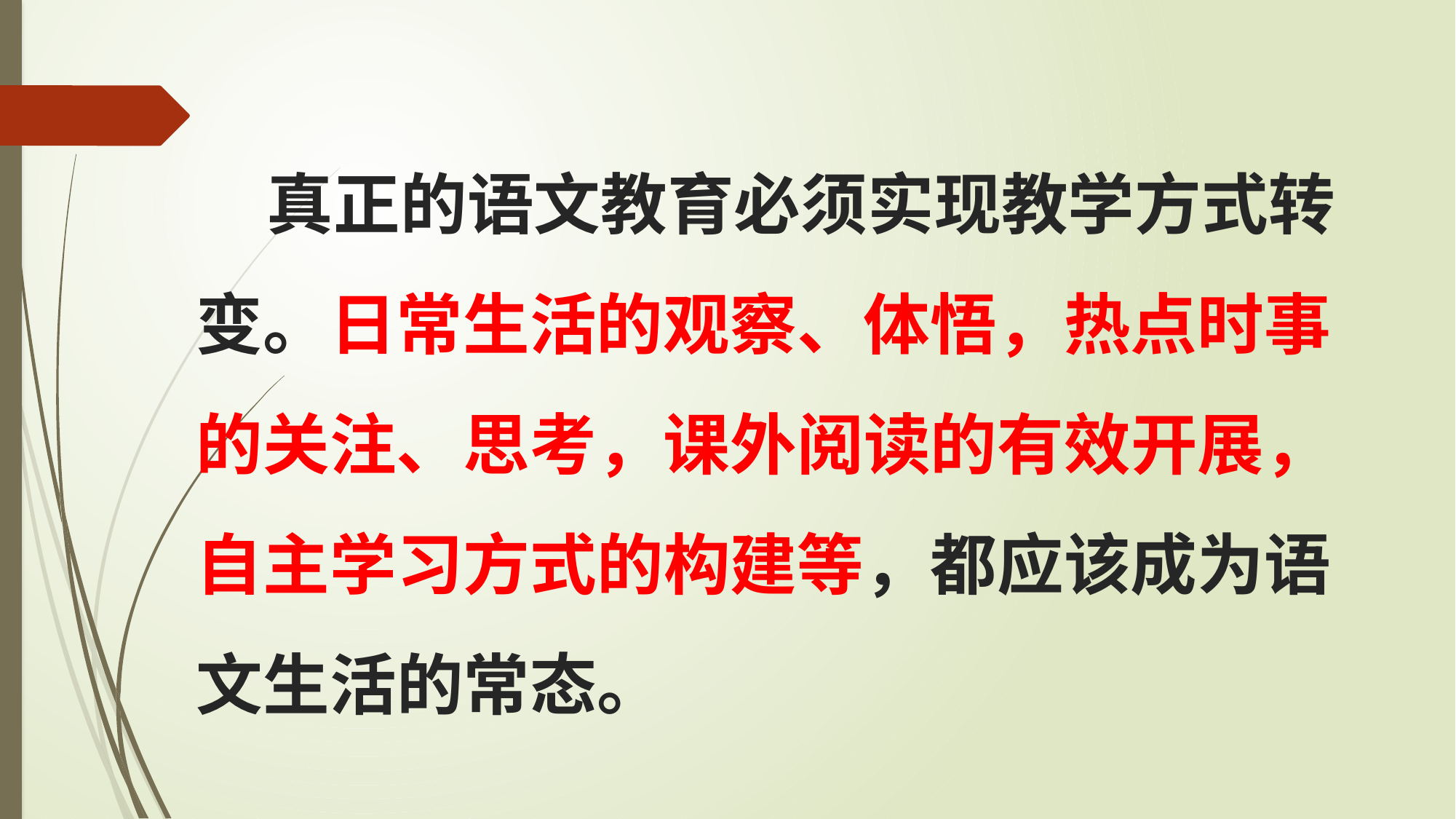

# 真正的语文教育必须实现教学方式转变。日常生活的观察、体悟，热点时事的关注、思考，课外阅读的有效开展，自主学习方式的构建等，都应该成为语文生活的常态。